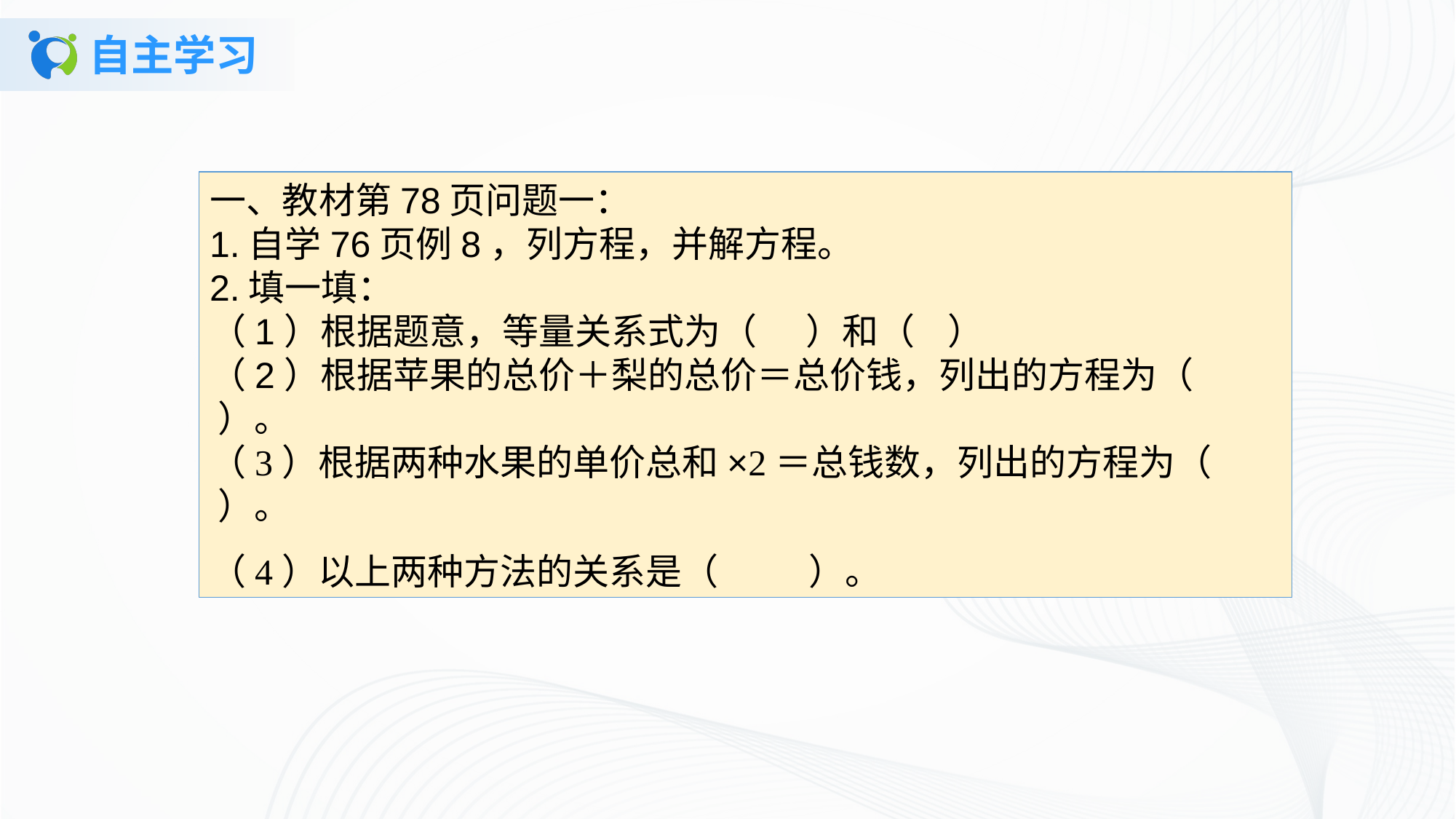

# 自主学习
一、教材第78页问题一：1.自学76页例8，列方程，并解方程。2.填一填：（1）根据题意，等量关系式为（      ）和（    ）（2）根据苹果的总价＋梨的总价＝总价钱，列出的方程为（     ）。（3）根据两种水果的单价总和×2＝总钱数，列出的方程为（     ）。（4）以上两种方法的关系是（           ）。